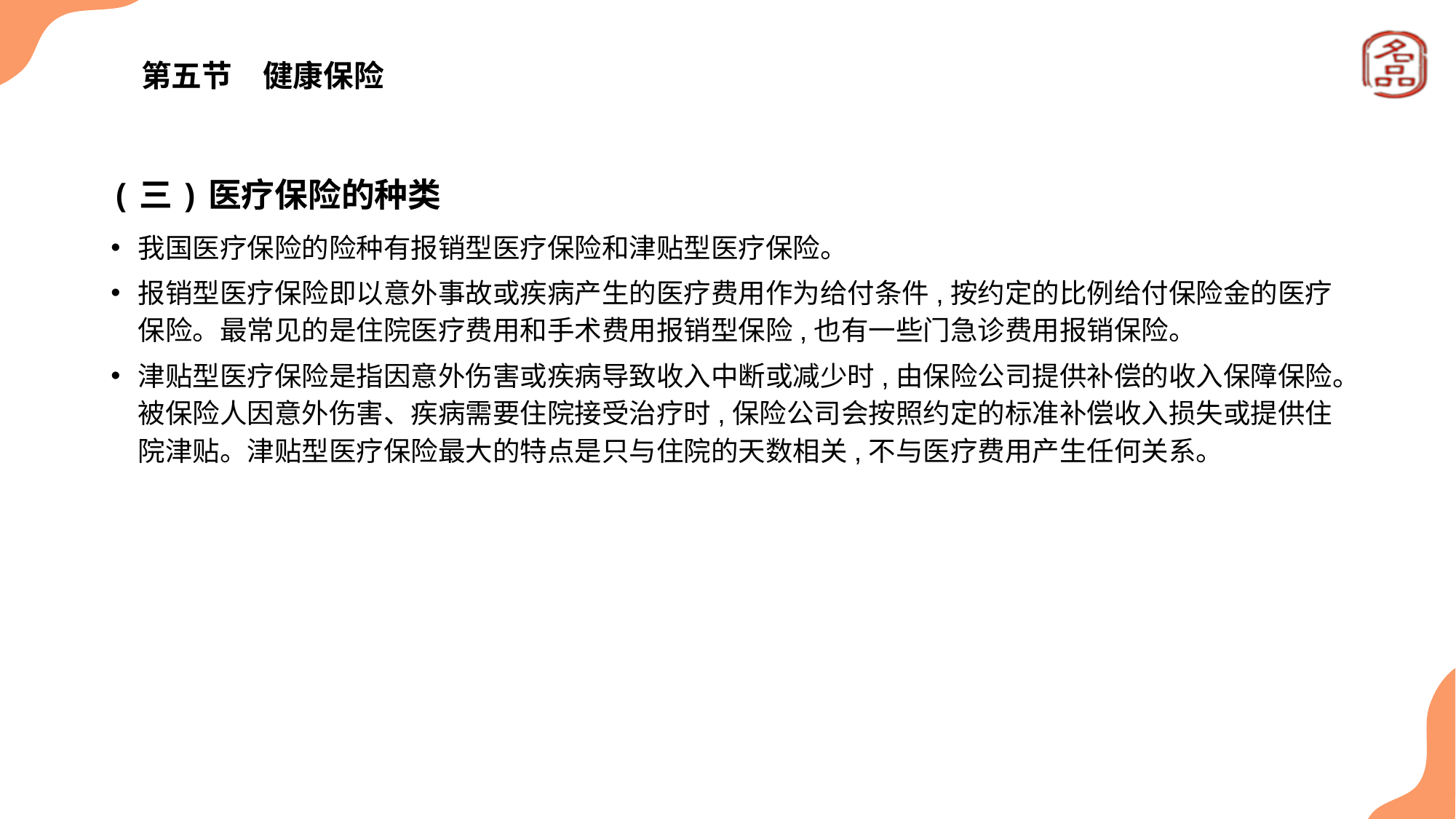

# 第五节　健康保险
(三)医疗保险的种类
我国医疗保险的险种有报销型医疗保险和津贴型医疗保险。
报销型医疗保险即以意外事故或疾病产生的医疗费用作为给付条件,按约定的比例给付保险金的医疗保险。最常见的是住院医疗费用和手术费用报销型保险,也有一些门急诊费用报销保险。
津贴型医疗保险是指因意外伤害或疾病导致收入中断或减少时,由保险公司提供补偿的收入保障保险。被保险人因意外伤害、疾病需要住院接受治疗时,保险公司会按照约定的标准补偿收入损失或提供住院津贴。津贴型医疗保险最大的特点是只与住院的天数相关,不与医疗费用产生任何关系。